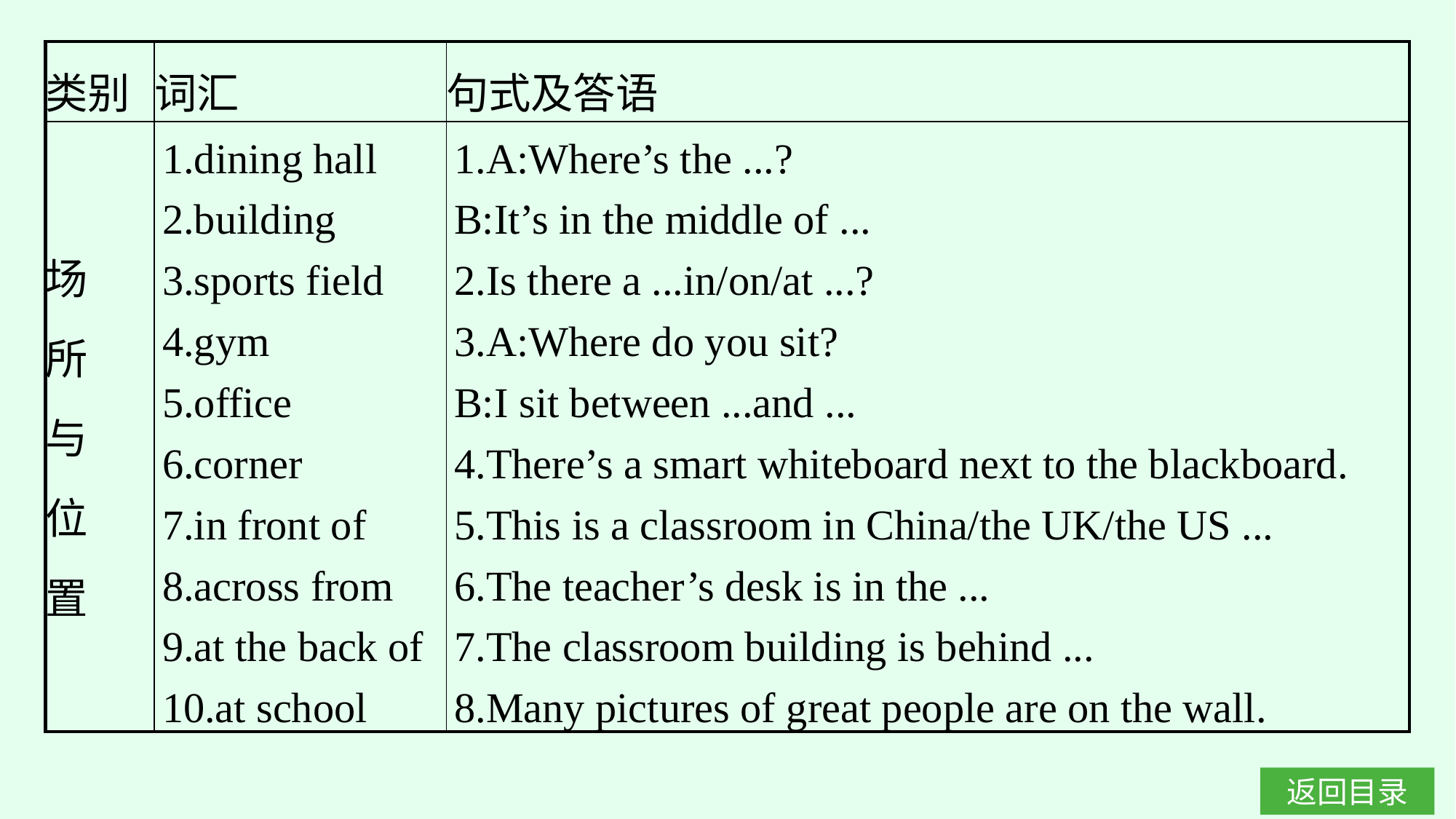

| 类别 | 词汇 | 句式及答语 |
| --- | --- | --- |
| 场 所 与 位 置 | 1.dining hall 2.building 3.sports field 4.gym 5.office 6.corner 7.in front of 8.across from 9.at the back of 10.at school | 1.A:Where’s the ...? B:It’s in the middle of ... 2.Is there a ...in/on/at ...? 3.A:Where do you sit? B:I sit between ...and ... 4.There’s a smart whiteboard next to the blackboard. 5.This is a classroom in China/the UK/the US ... 6.The teacher’s desk is in the ... 7.The classroom building is behind ... 8.Many pictures of great people are on the wall. |